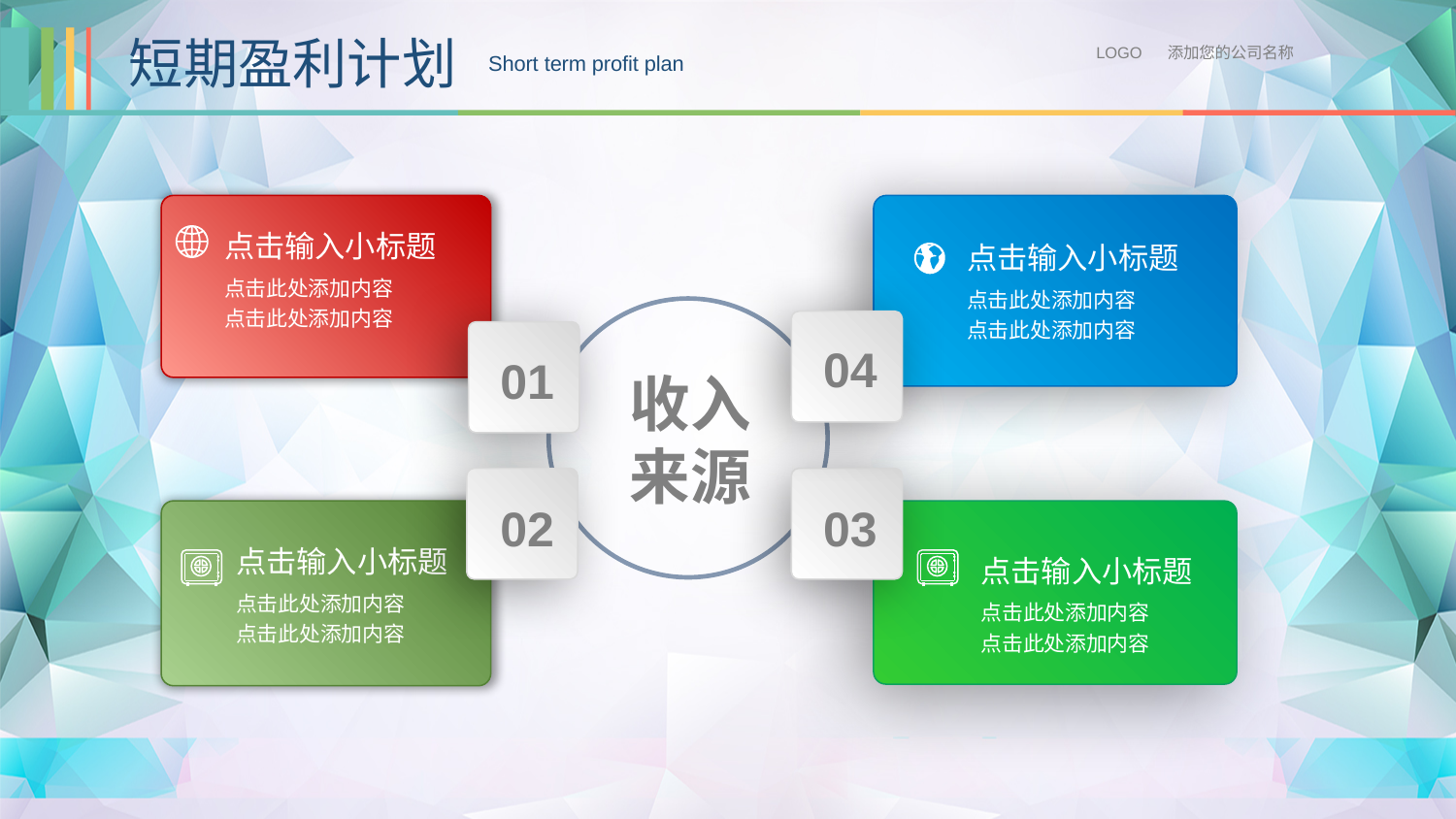

短期盈利计划

LOGO     添加您的公司名称
Short term profit plan

点击输入小标题

点击输入小标题

点击此处添加内容
点击此处添加内容
点击此处添加内容
点击此处添加内容

04
01
收入
来源

02
03

点击输入小标题
点击输入小标题

点击此处添加内容
点击此处添加内容
点击此处添加内容
点击此处添加内容